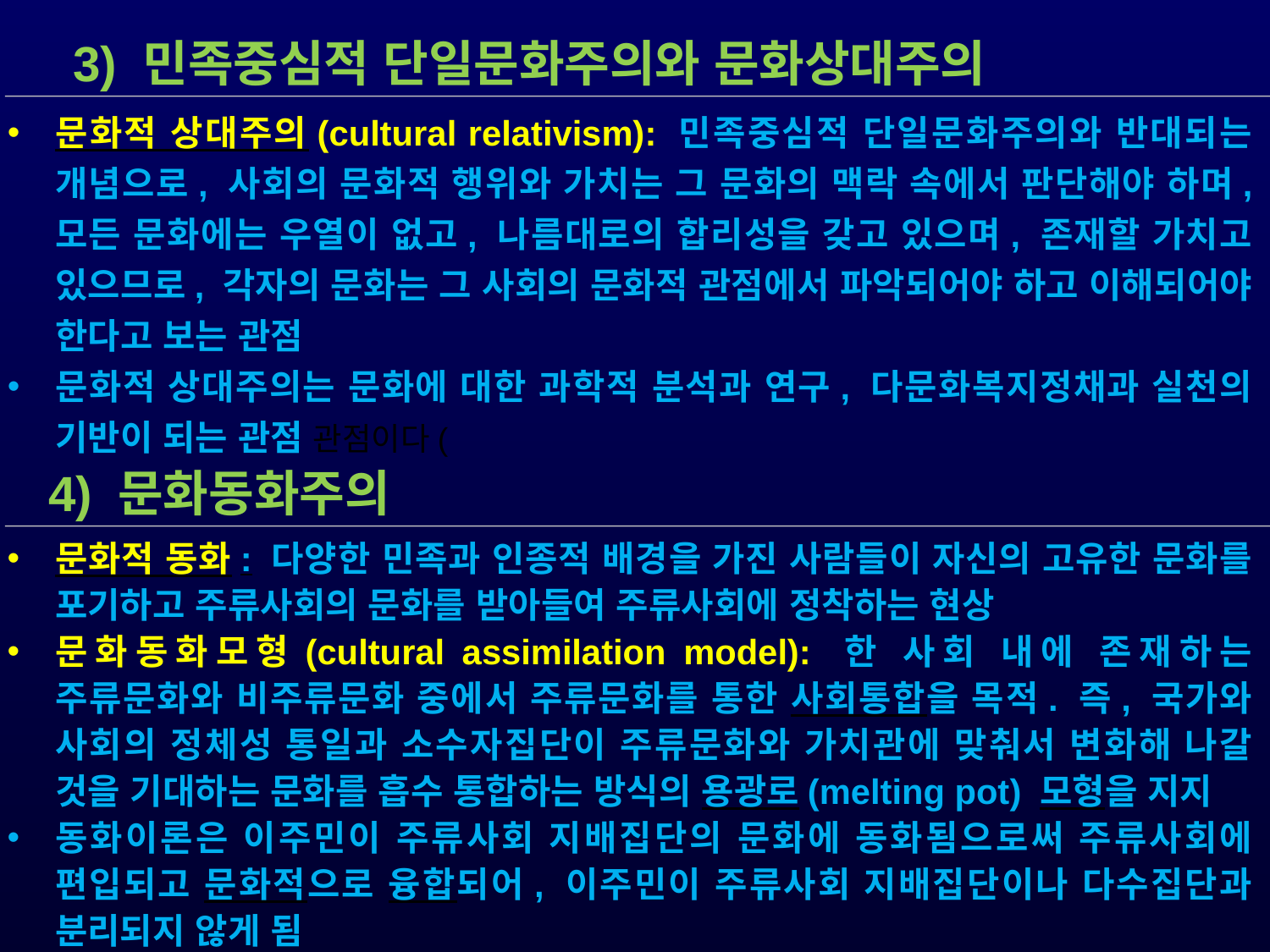

3) 민족중심적 단일문화주의와 문화상대주의
문화적 상대주의(cultural relativism): 민족중심적 단일문화주의와 반대되는 개념으로, 사회의 문화적 행위와 가치는 그 문화의 맥락 속에서 판단해야 하며, 모든 문화에는 우열이 없고, 나름대로의 합리성을 갖고 있으며, 존재할 가치고 있으므로, 각자의 문화는 그 사회의 문화적 관점에서 파악되어야 하고 이해되어야 한다고 보는 관점
문화적 상대주의는 문화에 대한 과학적 분석과 연구, 다문화복지정채과 실천의 기반이 되는 관점 관점이다(

  4) 문화동화주의
문화적 동화: 다양한 민족과 인종적 배경을 가진 사람들이 자신의 고유한 문화를 포기하고 주류사회의 문화를 받아들여 주류사회에 정착하는 현상
문화동화모형(cultural assimilation model): 한 사회 내에 존재하는 주류문화와 비주류문화 중에서 주류문화를 통한 사회통합을 목적. 즉, 국가와 사회의 정체성 통일과 소수자집단이 주류문화와 가치관에 맞춰서 변화해 나갈 것을 기대하는 문화를 흡수 통합하는 방식의 용광로(melting pot) 모형을 지지
동화이론은 이주민이 주류사회 지배집단의 문화에 동화됨으로써 주류사회에 편입되고 문화적으로 융합되어, 이주민이 주류사회 지배집단이나 다수집단과 분리되지 않게 됨